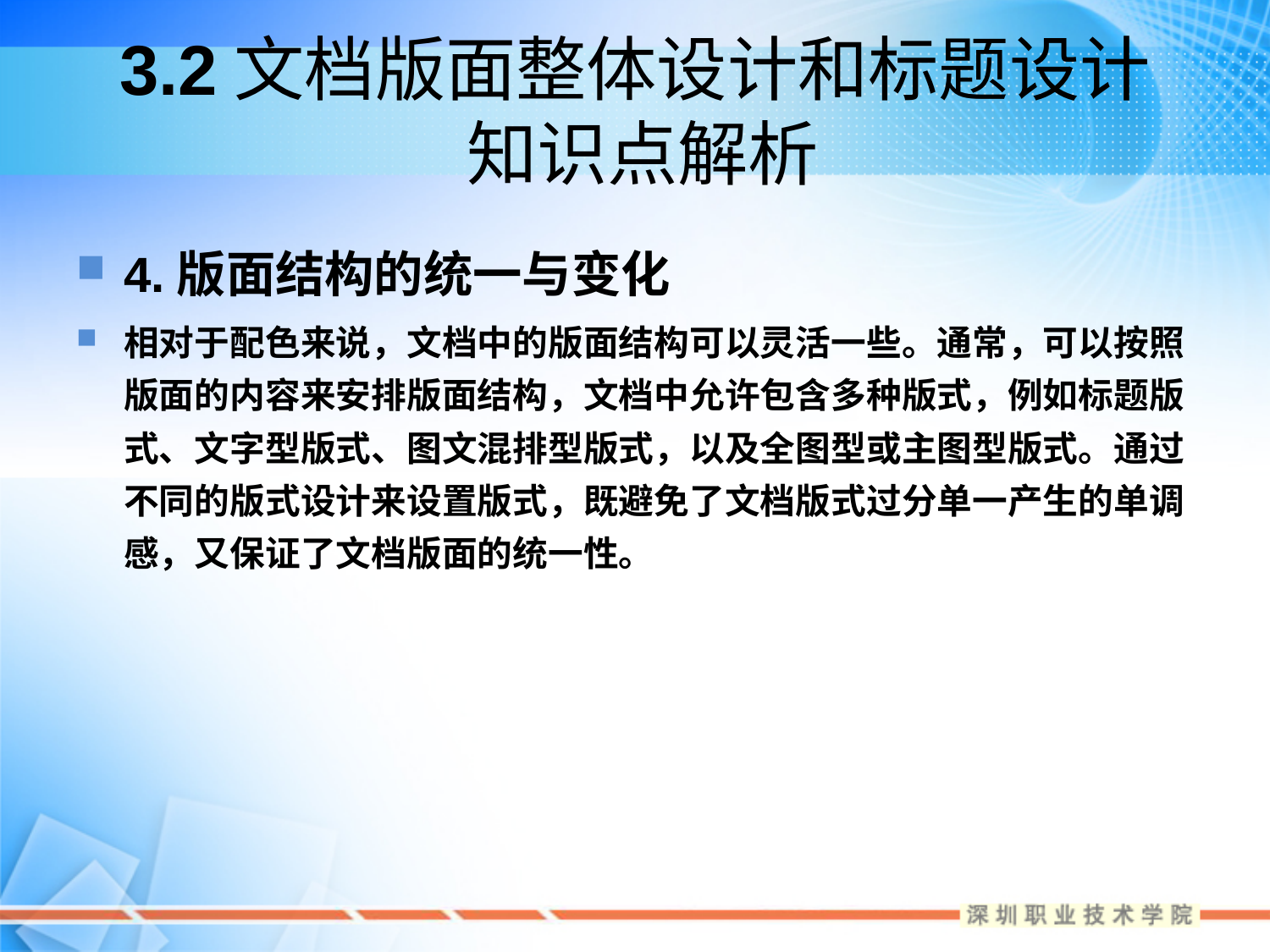

# 3.2文档版面整体设计和标题设计 知识点解析
4.版面结构的统一与变化
相对于配色来说，文档中的版面结构可以灵活一些。通常，可以按照版面的内容来安排版面结构，文档中允许包含多种版式，例如标题版式、文字型版式、图文混排型版式，以及全图型或主图型版式。通过不同的版式设计来设置版式，既避免了文档版式过分单一产生的单调感，又保证了文档版面的统一性。